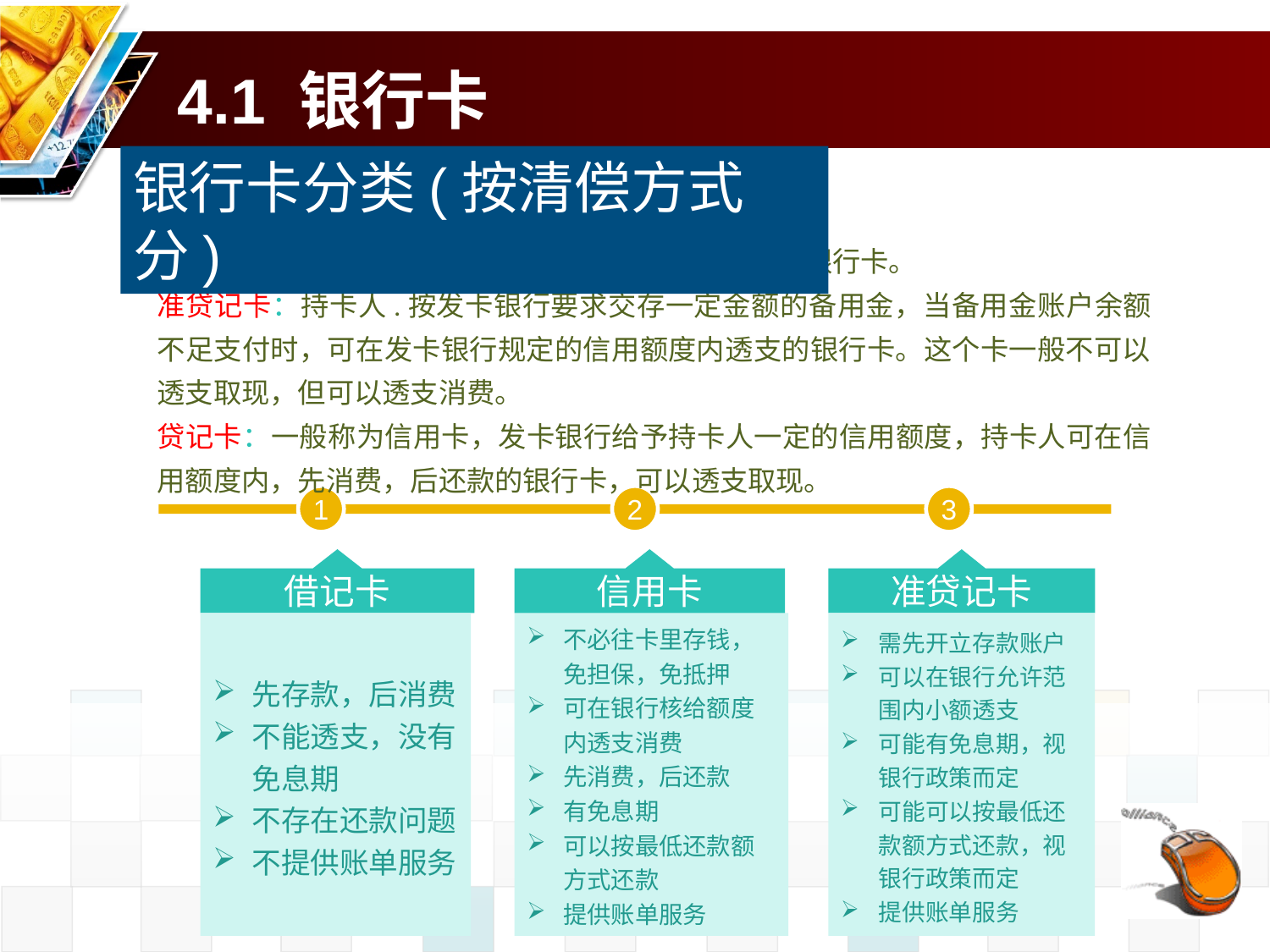

# 4.1 银行卡
银行卡分类(按清偿方式分)
借记卡：先存款后消费（或取现），没有透支功能的银行卡。
准贷记卡：持卡人.按发卡银行要求交存一定金额的备用金，当备用金账户余额不足支付时，可在发卡银行规定的信用额度内透支的银行卡。这个卡一般不可以透支取现，但可以透支消费。
贷记卡：一般称为信用卡，发卡银行给予持卡人一定的信用额度，持卡人可在信用额度内，先消费，后还款的银行卡，可以透支取现。
1
2
3

借记卡
信用卡
准贷记卡
先存款，后消费
不能透支，没有免息期
不存在还款问题
不提供账单服务
不必往卡里存钱，免担保，免抵押
可在银行核给额度内透支消费
先消费，后还款
有免息期
可以按最低还款额方式还款
提供账单服务

需先开立存款账户
可以在银行允许范围内小额透支
可能有免息期，视银行政策而定
可能可以按最低还款额方式还款，视银行政策而定
提供账单服务